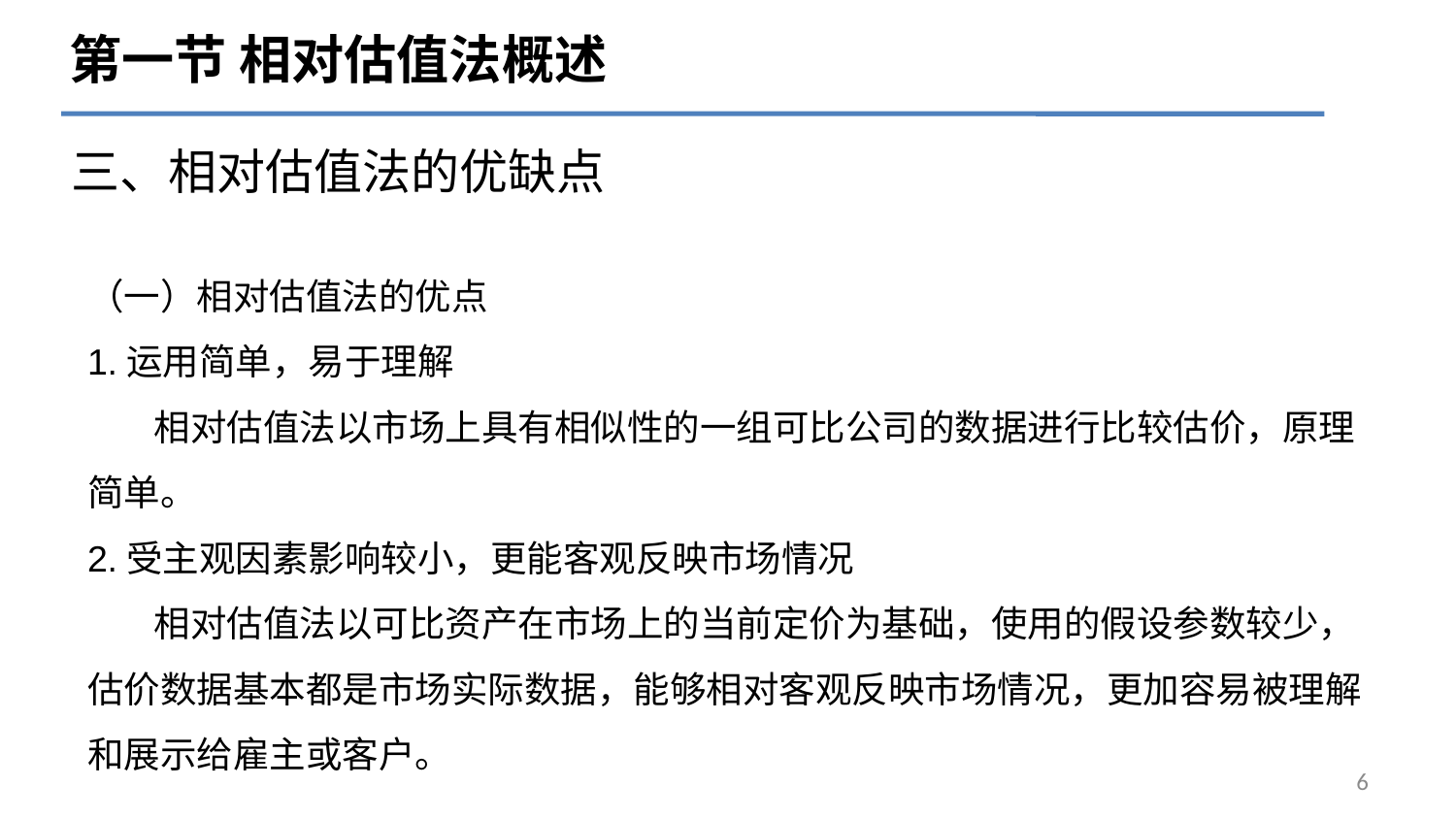

第一节 相对估值法概述
# 三、相对估值法的优缺点
（一）相对估值法的优点
1.运用简单，易于理解
       相对估值法以市场上具有相似性的一组可比公司的数据进行比较估价，原理简单。
2.受主观因素影响较小，更能客观反映市场情况
       相对估值法以可比资产在市场上的当前定价为基础，使用的假设参数较少，估价数据基本都是市场实际数据，能够相对客观反映市场情况，更加容易被理解和展示给雇主或客户。
6